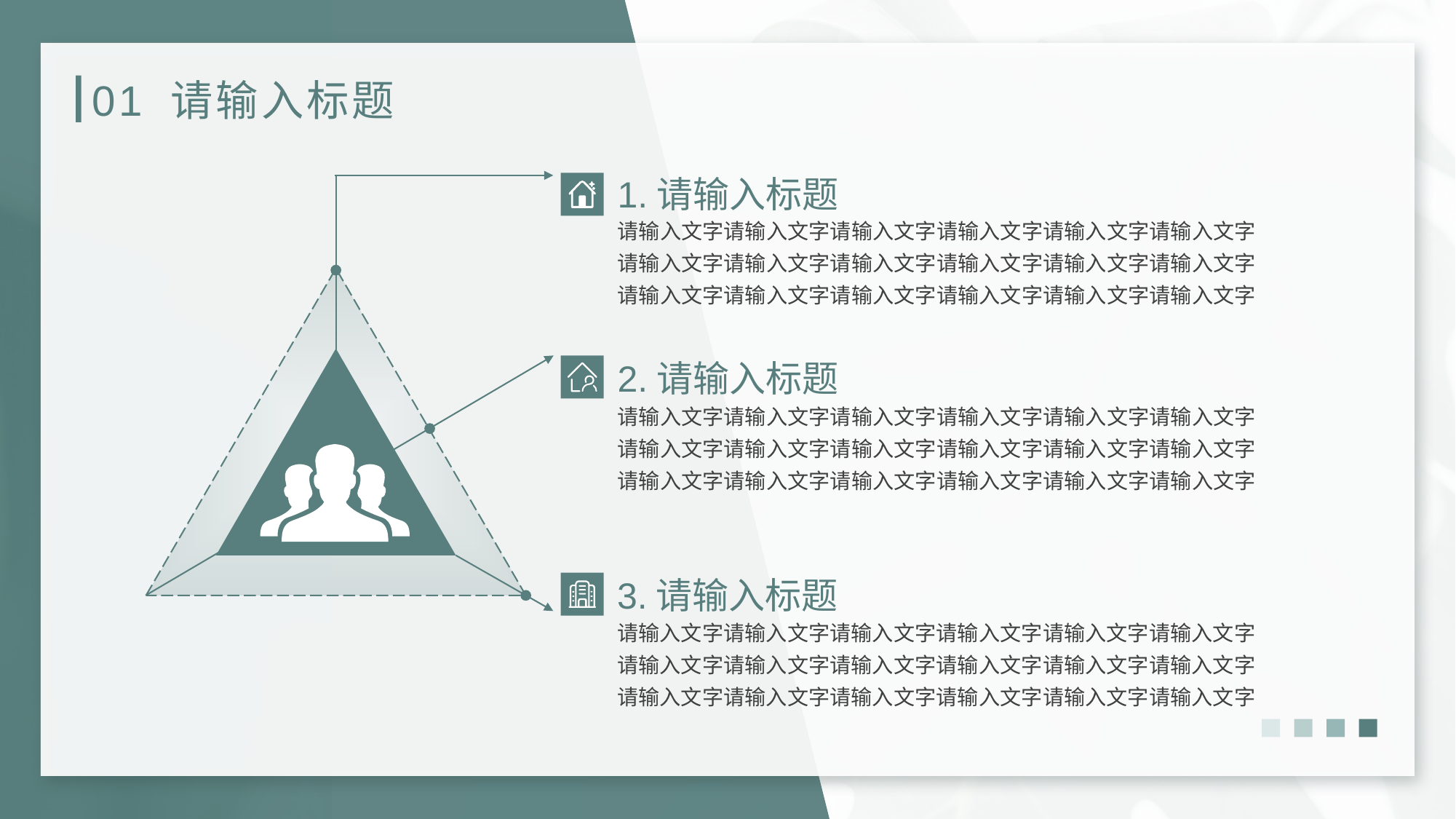

# 01 请输入标题
1.请输入标题

请输入文字请输入文字请输入文字请输入文字请输入文字请输入文字请输入文字请输入文字请输入文字请输入文字请输入文字请输入文字请输入文字请输入文字请输入文字请输入文字请输入文字请输入文字

2.请输入标题
请输入文字请输入文字请输入文字请输入文字请输入文字请输入文字请输入文字请输入文字请输入文字请输入文字请输入文字请输入文字请输入文字请输入文字请输入文字请输入文字请输入文字请输入文字

3.请输入标题
请输入文字请输入文字请输入文字请输入文字请输入文字请输入文字请输入文字请输入文字请输入文字请输入文字请输入文字请输入文字请输入文字请输入文字请输入文字请输入文字请输入文字请输入文字